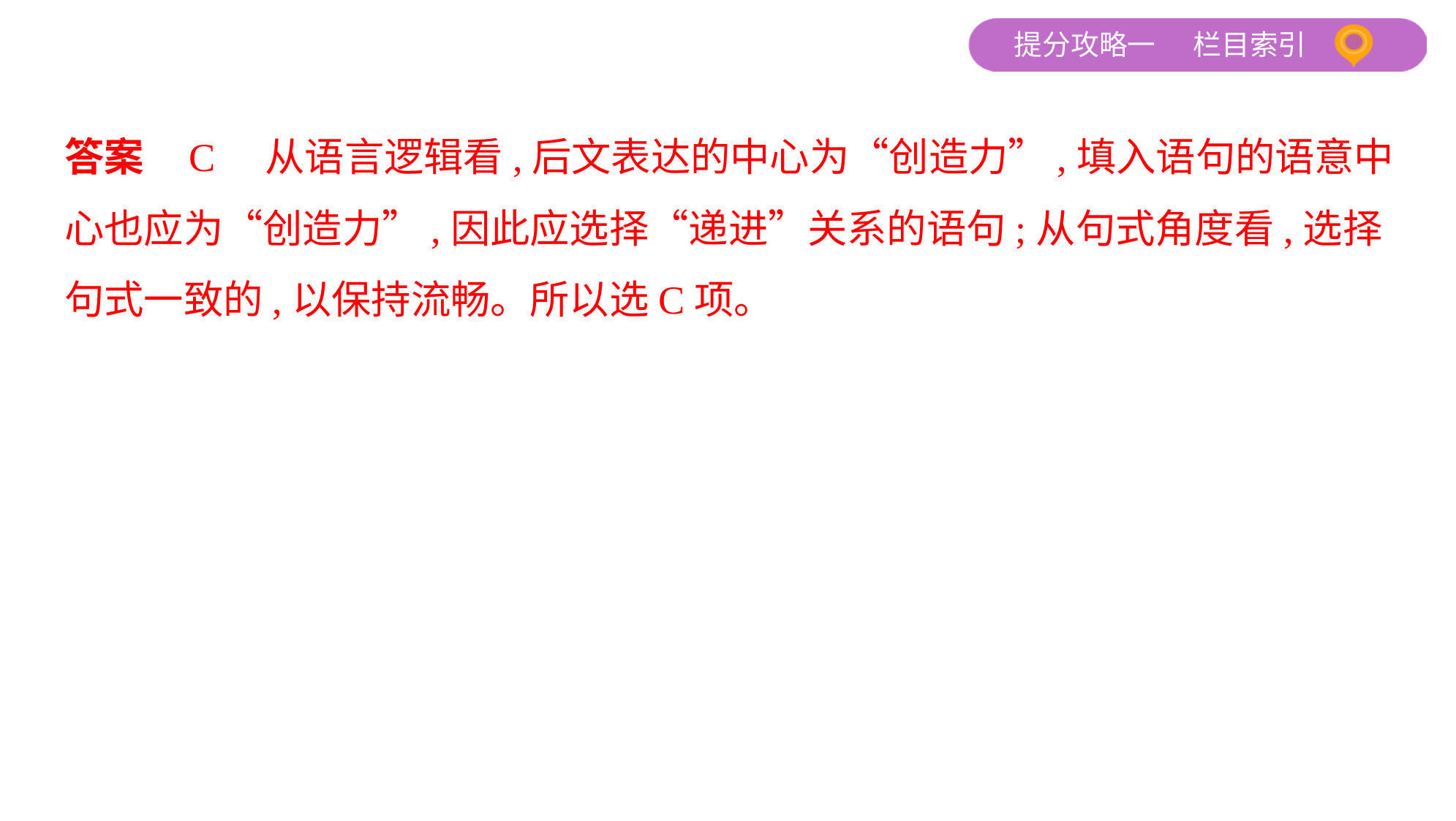

答案    C　从语言逻辑看,后文表达的中心为“创造力”,填入语句的语意中
心也应为“创造力”,因此应选择“递进”关系的语句;从句式角度看,选择
句式一致的,以保持流畅。所以选C项。